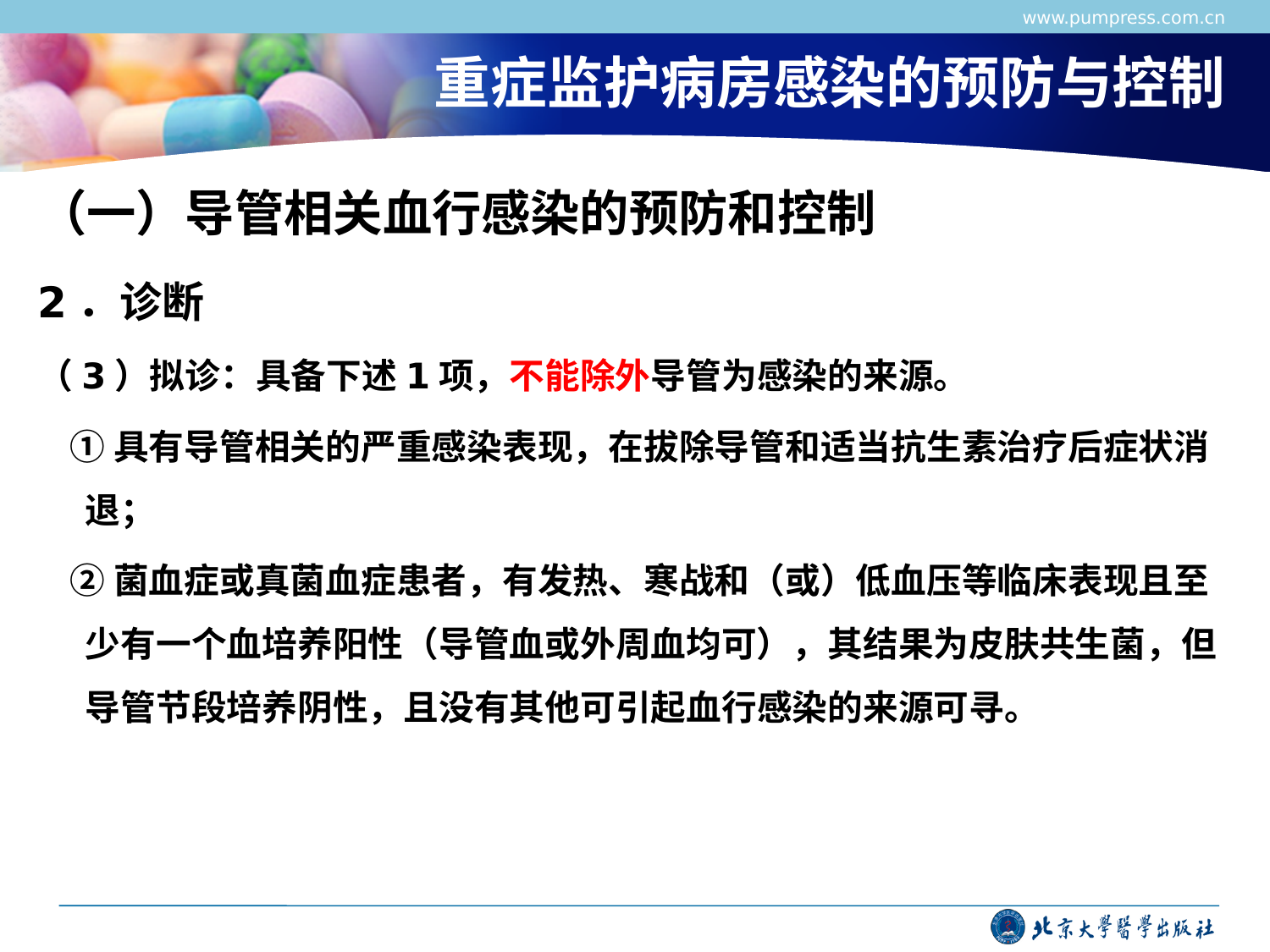

www.pumpress.com.cn
# 重症监护病房感染的预防与控制
（一）导管相关血行感染的预防和控制
2．诊断
（3）拟诊：具备下述1项，不能除外导管为感染的来源。
    ①具有导管相关的严重感染表现，在拔除导管和适当抗生素治疗后症状消退；
    ②菌血症或真菌血症患者，有发热、寒战和（或）低血压等临床表现且至少有一个血培养阳性（导管血或外周血均可），其结果为皮肤共生菌，但导管节段培养阴性，且没有其他可引起血行感染的来源可寻。